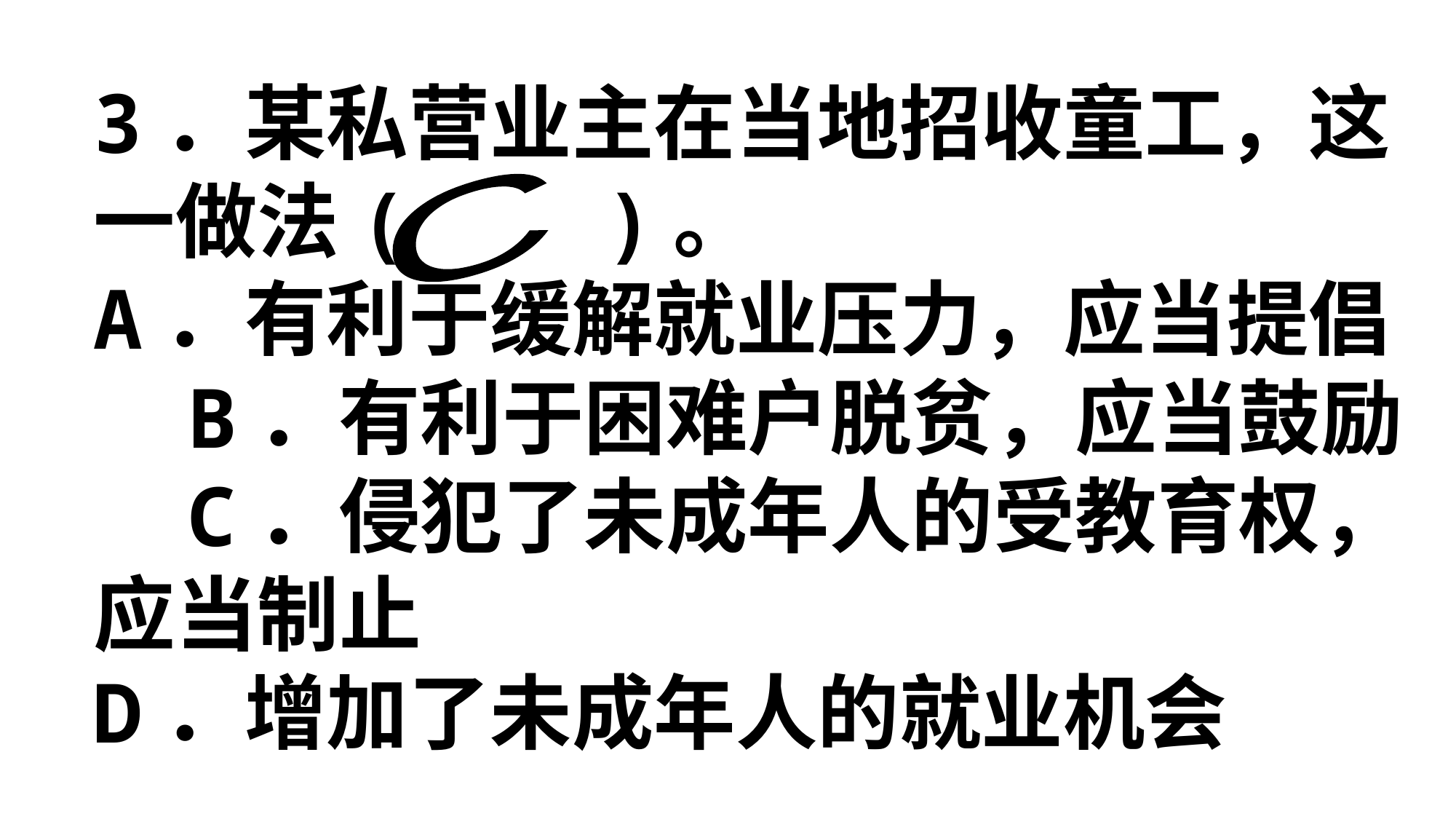

3．某私营业主在当地招收童工，这一做法(    )。
A．有利于缓解就业压力，应当提倡     B．有利于困难户脱贫，应当鼓励     C．侵犯了未成年人的受教育权，应当制止
D．增加了未成年人的就业机会

C